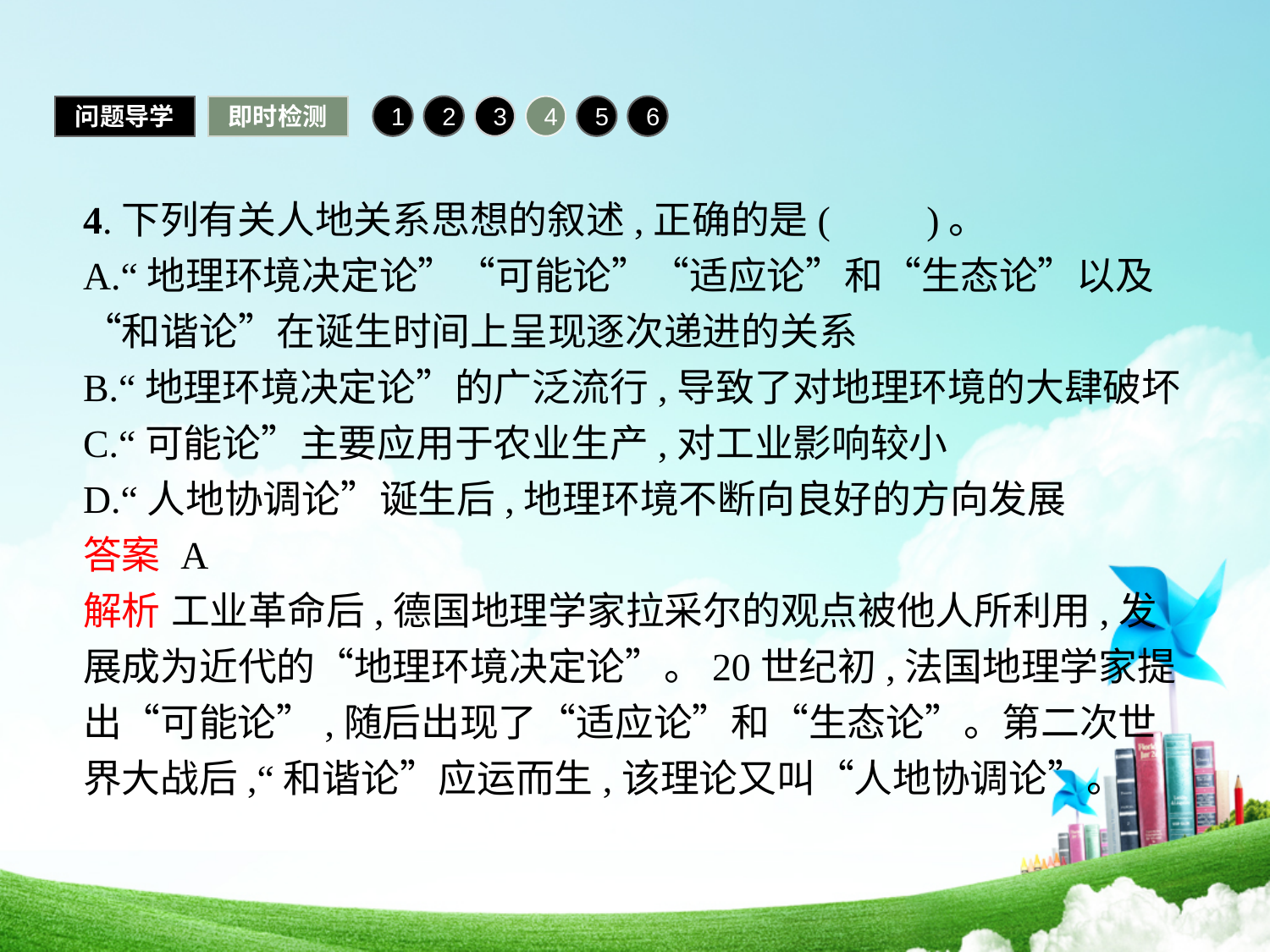

问题导学
即时检测
1
2
3
4
5
6
4.下列有关人地关系思想的叙述,正确的是(　　)。
A.“地理环境决定论”“可能论”“适应论”和“生态论”以及“和谐论”在诞生时间上呈现逐次递进的关系
B.“地理环境决定论”的广泛流行,导致了对地理环境的大肆破坏
C.“可能论”主要应用于农业生产,对工业影响较小
D.“人地协调论”诞生后,地理环境不断向良好的方向发展
答案 A
解析 工业革命后,德国地理学家拉采尔的观点被他人所利用,发展成为近代的“地理环境决定论”。20世纪初,法国地理学家提出“可能论”,随后出现了“适应论”和“生态论”。第二次世界大战后,“和谐论”应运而生,该理论又叫“人地协调论”。